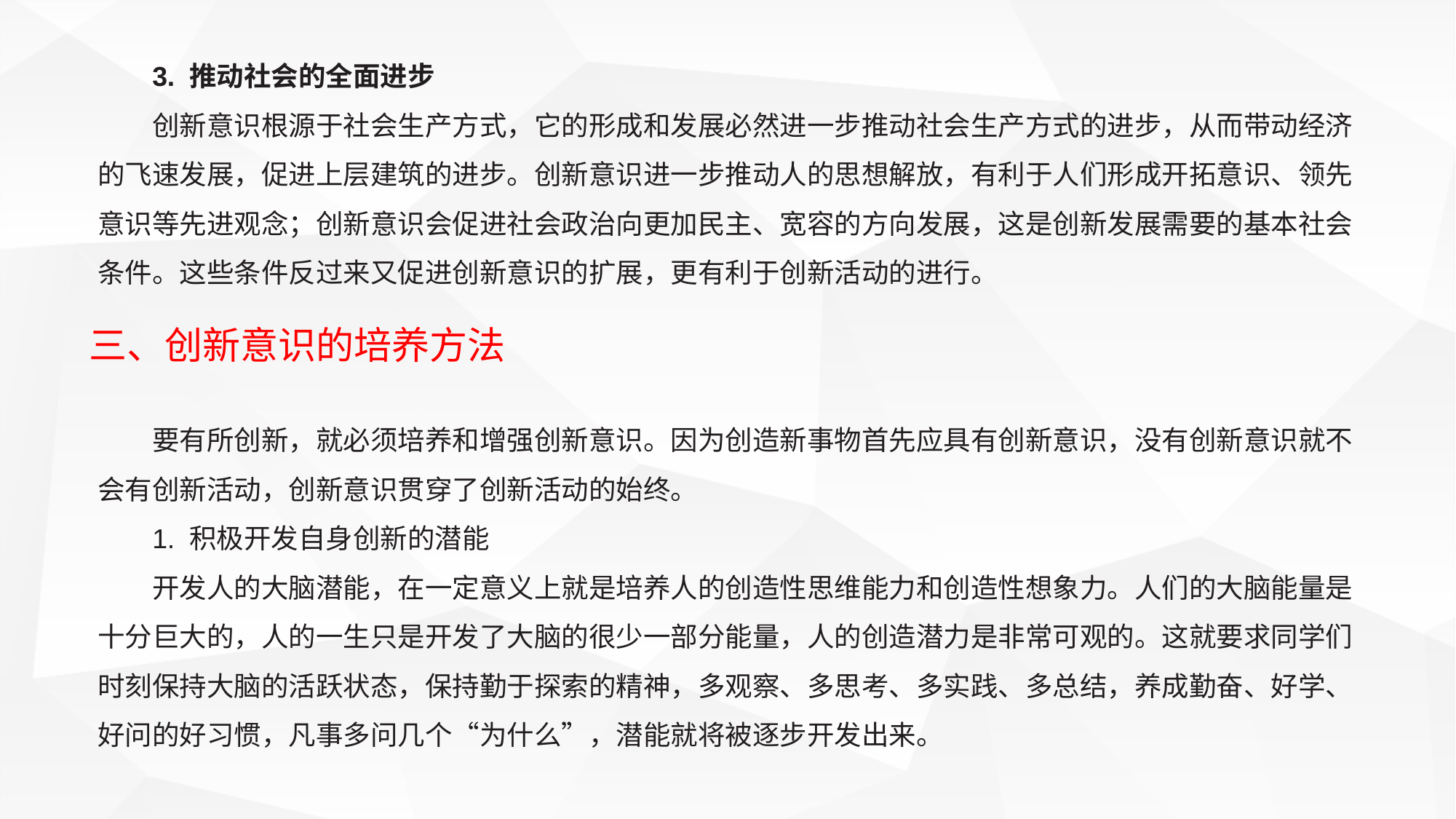

3. 推动社会的全面进步
创新意识根源于社会生产方式，它的形成和发展必然进一步推动社会生产方式的进步，从而带动经济的飞速发展，促进上层建筑的进步。创新意识进一步推动人的思想解放，有利于人们形成开拓意识、领先意识等先进观念；创新意识会促进社会政治向更加民主、宽容的方向发展，这是创新发展需要的基本社会条件。这些条件反过来又促进创新意识的扩展，更有利于创新活动的进行。
三、创新意识的培养方法
要有所创新，就必须培养和增强创新意识。因为创造新事物首先应具有创新意识，没有创新意识就不会有创新活动，创新意识贯穿了创新活动的始终。
1. 积极开发自身创新的潜能
开发人的大脑潜能，在一定意义上就是培养人的创造性思维能力和创造性想象力。人们的大脑能量是十分巨大的，人的一生只是开发了大脑的很少一部分能量，人的创造潜力是非常可观的。这就要求同学们时刻保持大脑的活跃状态，保持勤于探索的精神，多观察、多思考、多实践、多总结，养成勤奋、好学、好问的好习惯，凡事多问几个“为什么”，潜能就将被逐步开发出来。